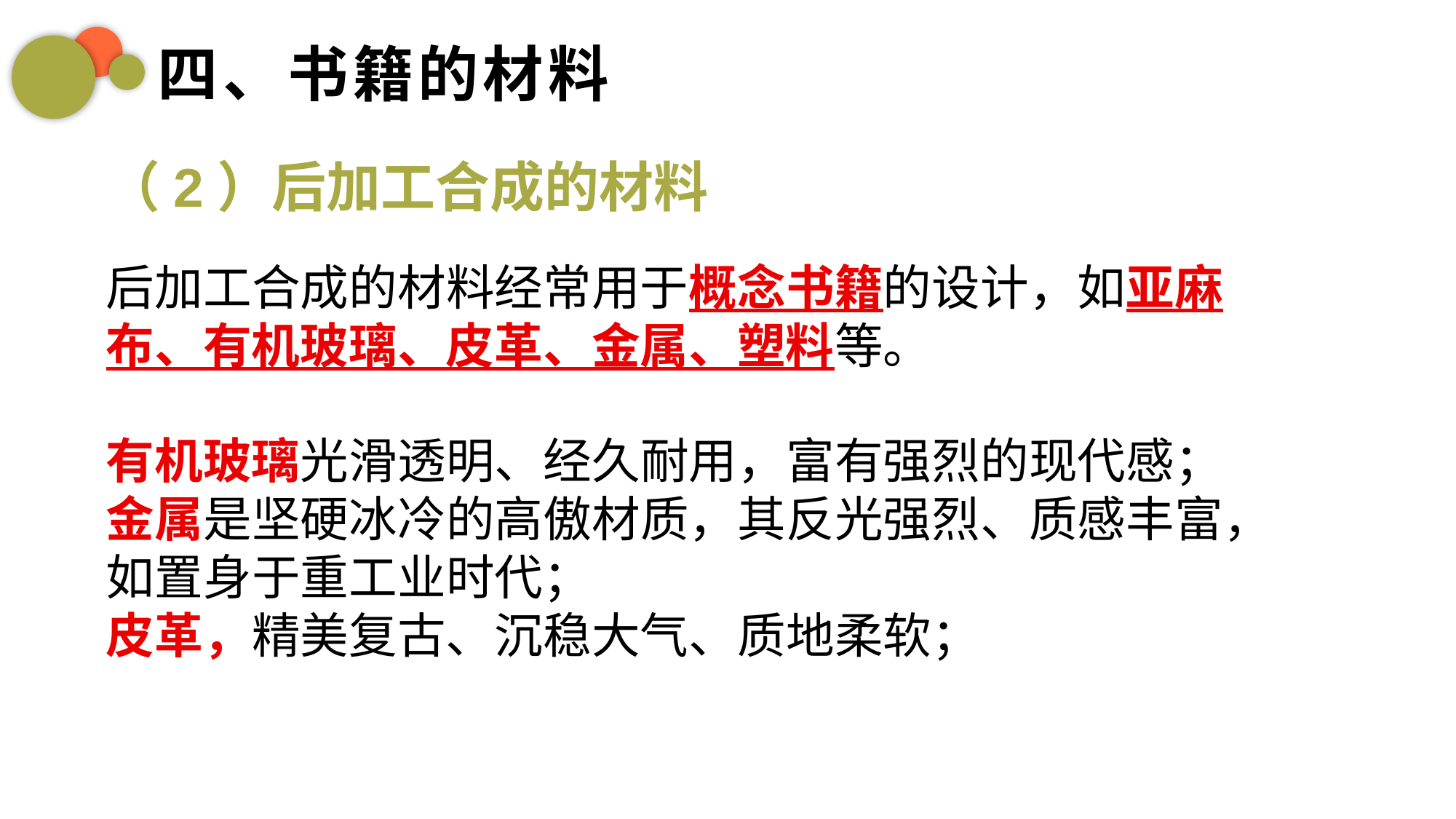

四、书籍的材料
（2）后加工合成的材料
后加工合成的材料经常用于概念书籍的设计，如亚麻布、有机玻璃、皮革、金属、塑料等。
有机玻璃光滑透明、经久耐用，富有强烈的现代感；
金属是坚硬冰冷的高傲材质，其反光强烈、质感丰富，如置身于重工业时代；
皮革，精美复古、沉稳大气、质地柔软；